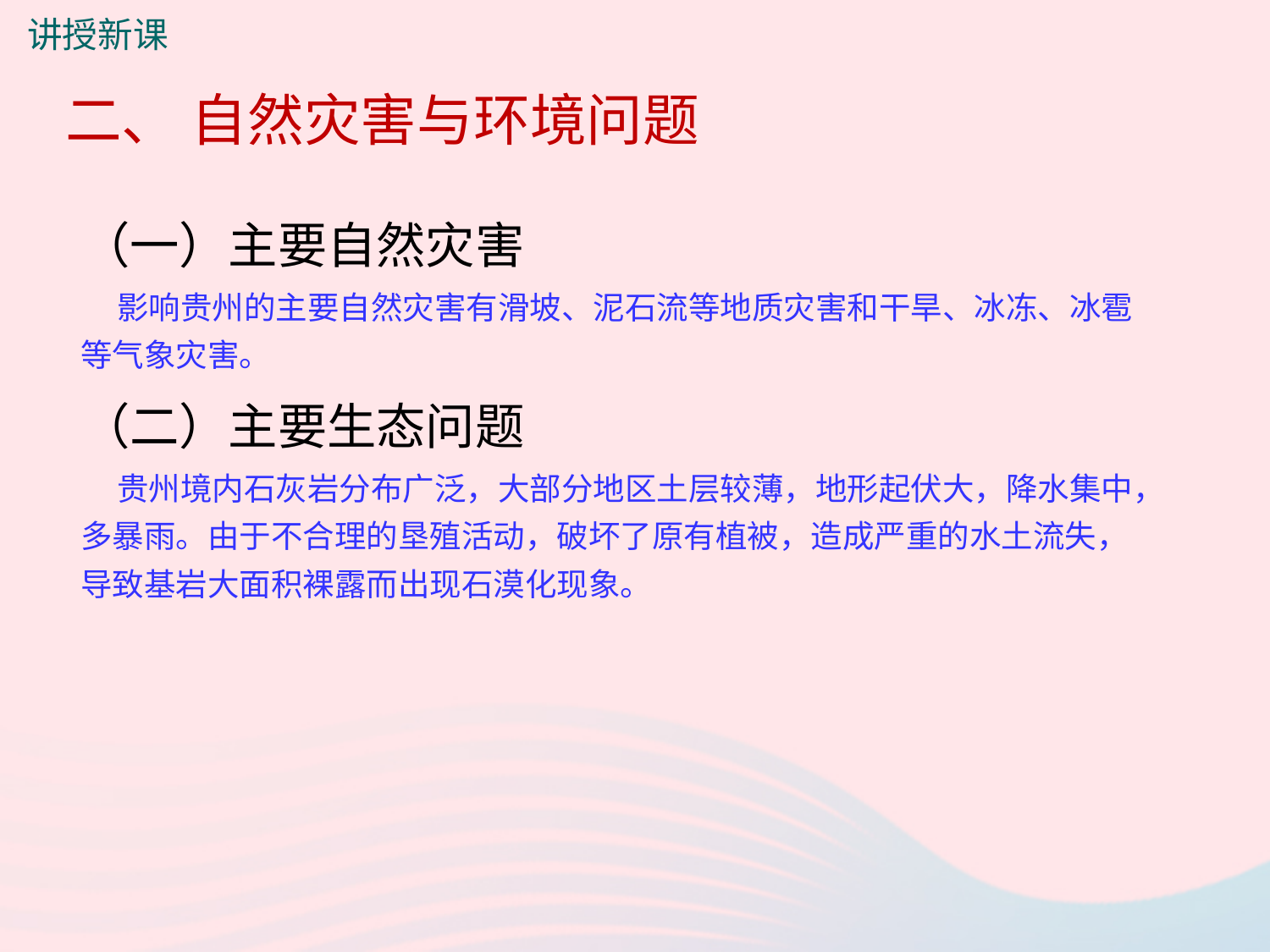

讲授新课
二、 自然灾害与环境问题
（一）主要自然灾害
    影响贵州的主要自然灾害有滑坡、泥石流等地质灾害和干旱、冰冻、冰雹等气象灾害。
（二）主要生态问题
    贵州境内石灰岩分布广泛，大部分地区土层较薄，地形起伏大，降水集中，多暴雨。由于不合理的垦殖活动，破坏了原有植被，造成严重的水土流失，导致基岩大面积裸露而出现石漠化现象。